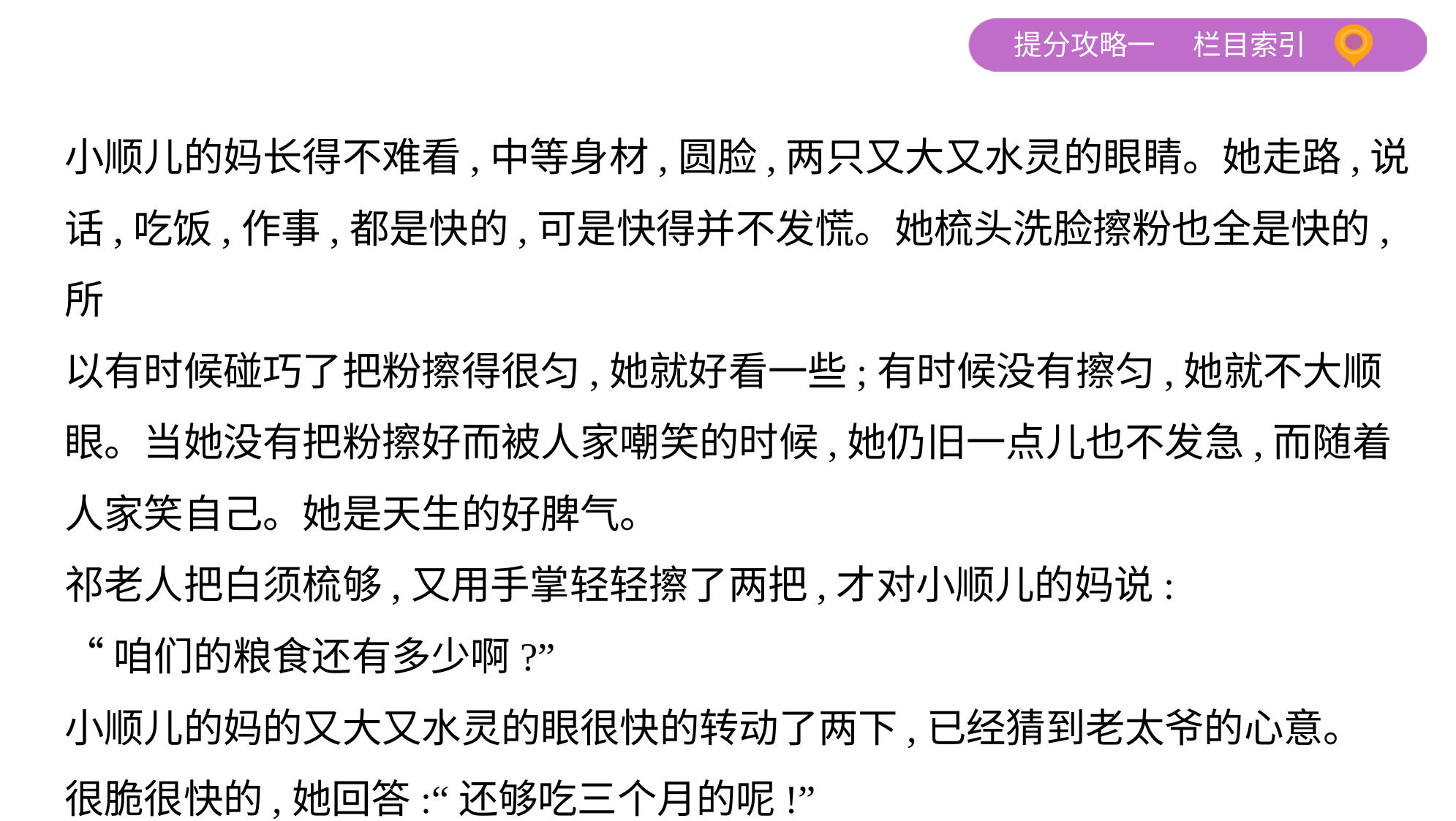

小顺儿的妈长得不难看,中等身材,圆脸,两只又大又水灵的眼睛。她走路,说
话,吃饭,作事,都是快的,可是快得并不发慌。她梳头洗脸擦粉也全是快的,所
以有时候碰巧了把粉擦得很匀,她就好看一些;有时候没有擦匀,她就不大顺
眼。当她没有把粉擦好而被人家嘲笑的时候,她仍旧一点儿也不发急,而随着
人家笑自己。她是天生的好脾气。
祁老人把白须梳够,又用手掌轻轻擦了两把,才对小顺儿的妈说:
“咱们的粮食还有多少啊?”
小顺儿的妈的又大又水灵的眼很快的转动了两下,已经猜到老太爷的心意。
很脆很快的,她回答:“还够吃三个月的呢!”